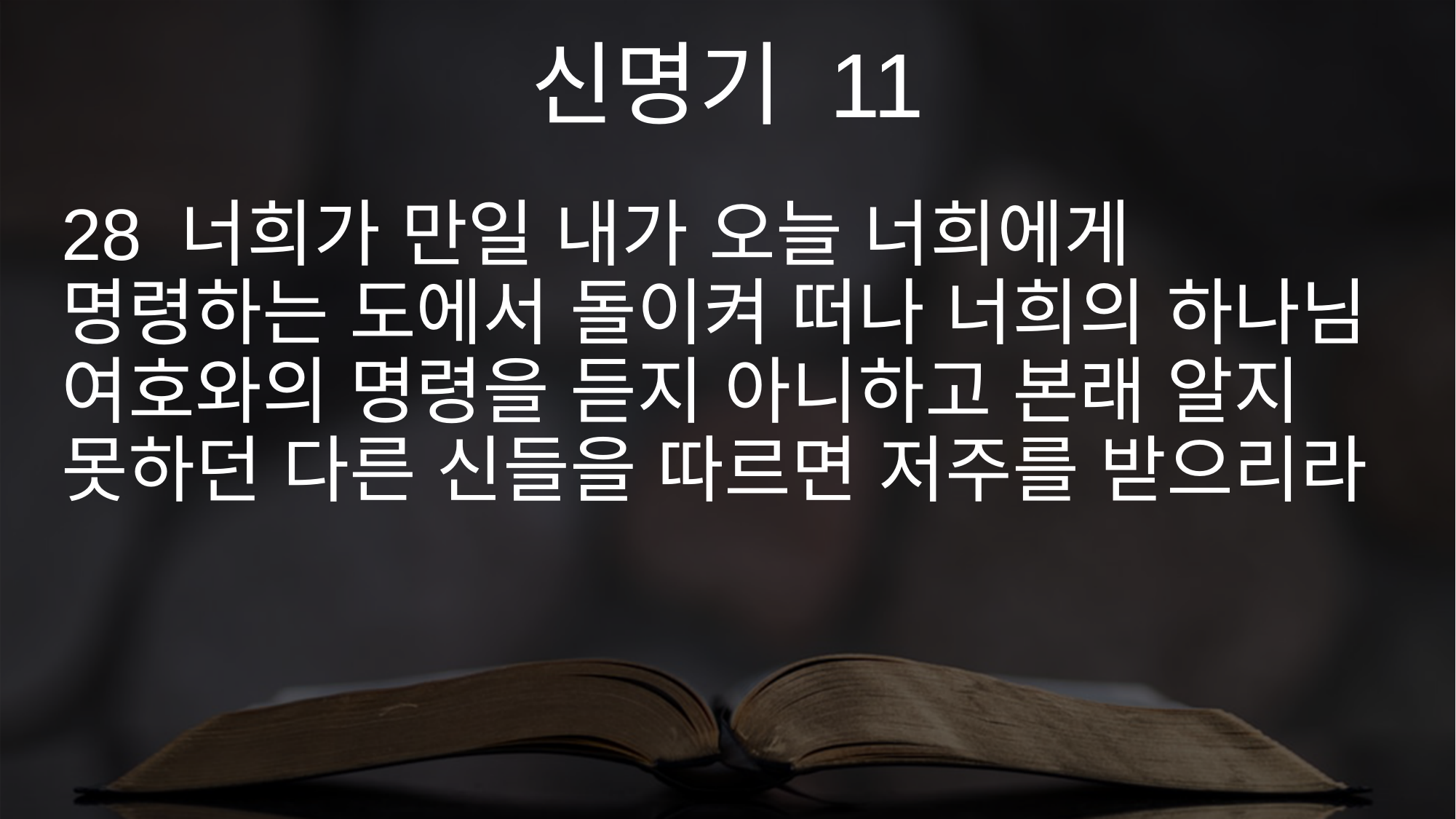

신명기 11
28 너희가 만일 내가 오늘 너희에게 명령하는 도에서 돌이켜 떠나 너희의 하나님 여호와의 명령을 듣지 아니하고 본래 알지 못하던 다른 신들을 따르면 저주를 받으리라